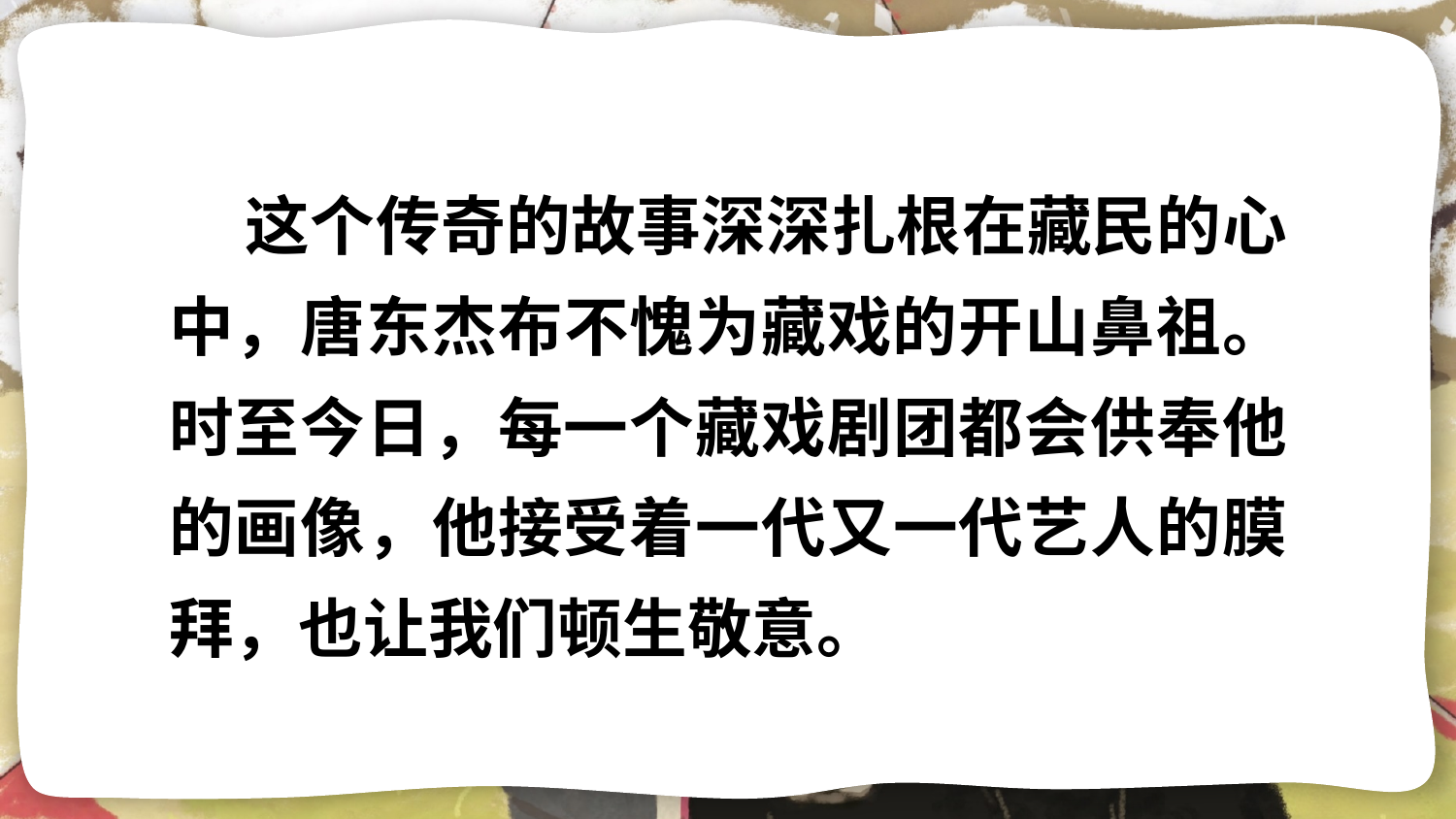

这个传奇的故事深深扎根在藏民的心中，唐东杰布不愧为藏戏的开山鼻祖。时至今日，每一个藏戏剧团都会供奉他的画像，他接受着一代又一代艺人的膜拜，也让我们顿生敬意。